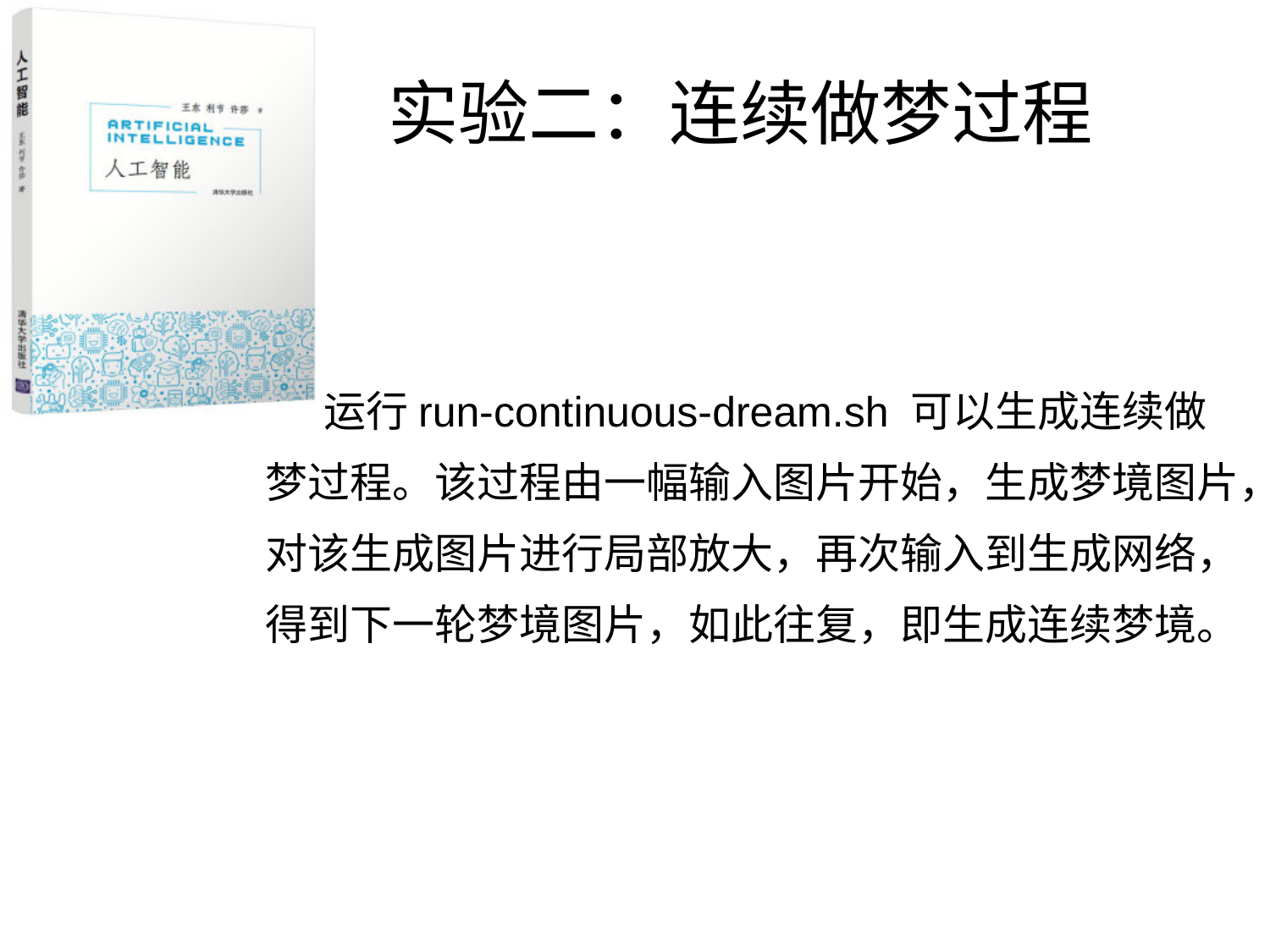

实验二：连续做梦过程
       运行run-continuous-dream.sh 可以生成连续做梦过程。该过程由一幅输入图片开始，生成梦境图片，对该生成图片进行局部放大，再次输入到生成网络，得到下一轮梦境图片，如此往复，即生成连续梦境。